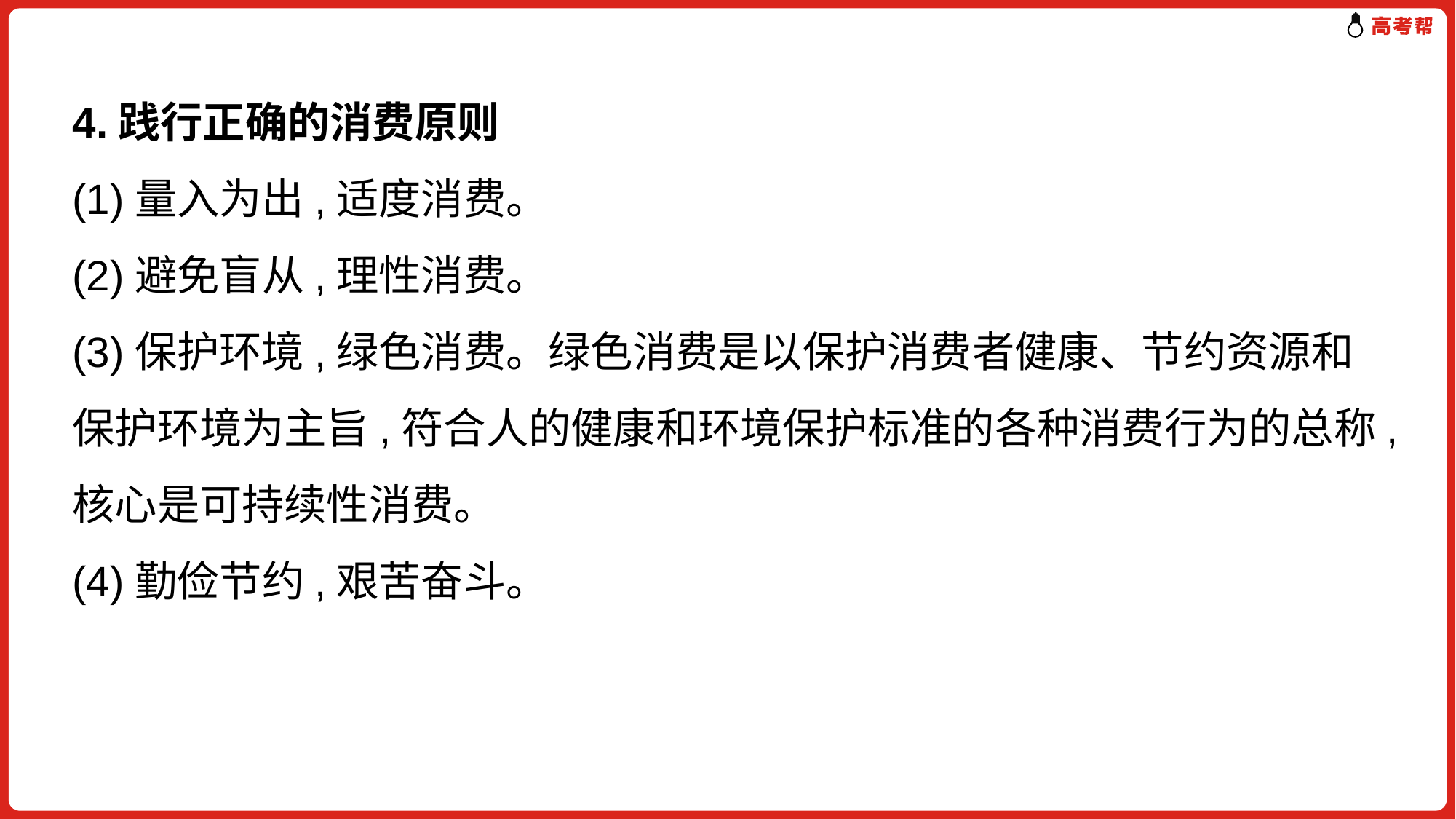

4.践行正确的消费原则
(1)量入为出,适度消费。
(2)避免盲从,理性消费。
(3)保护环境,绿色消费。绿色消费是以保护消费者健康、节约资源和保护环境为主旨,符合人的健康和环境保护标准的各种消费行为的总称,核心是可持续性消费。
(4)勤俭节约,艰苦奋斗。